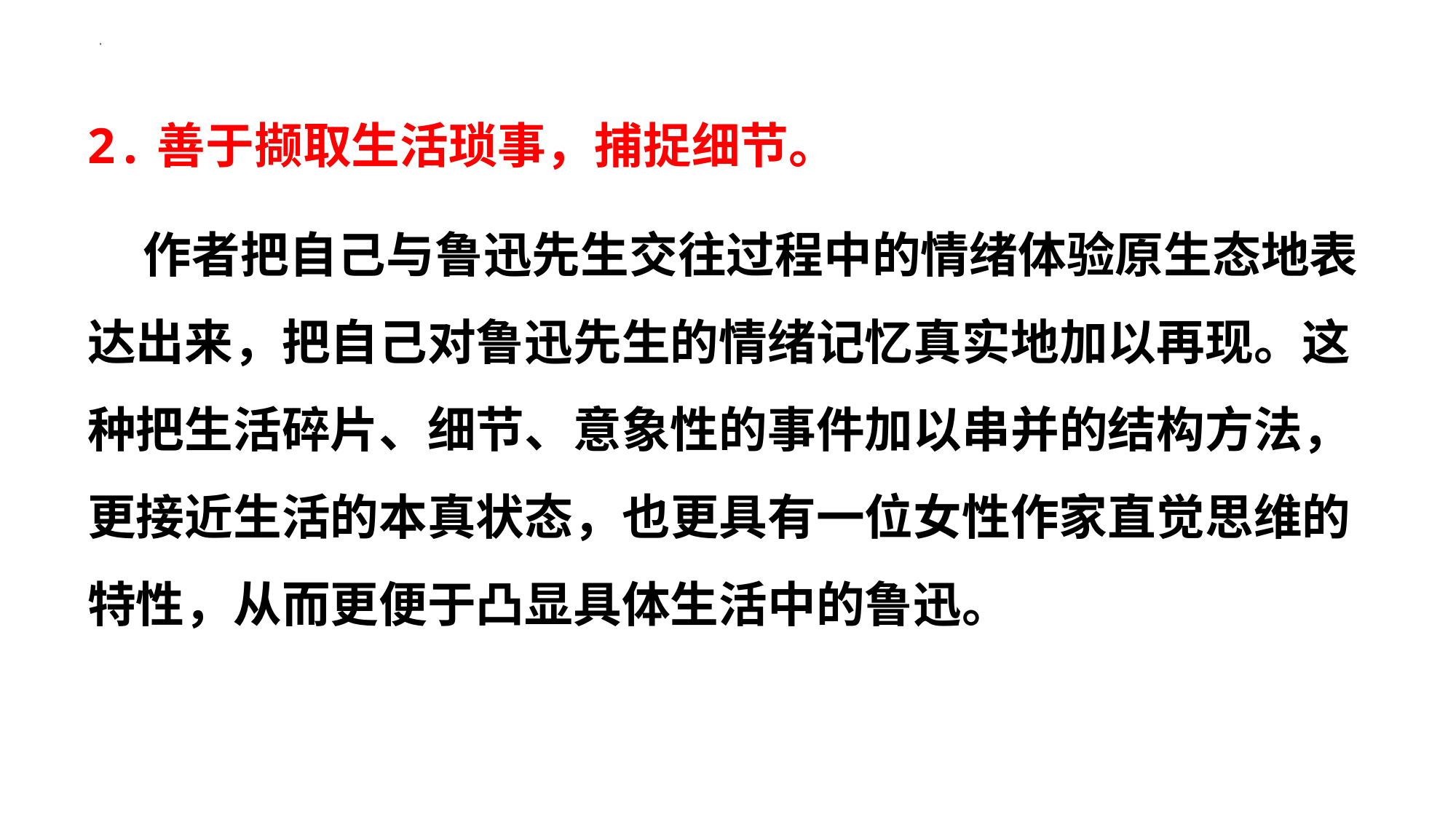

2.善于撷取生活琐事，捕捉细节。
    作者把自己与鲁迅先生交往过程中的情绪体验原生态地表达出来，把自己对鲁迅先生的情绪记忆真实地加以再现。这种把生活碎片、细节、意象性的事件加以串并的结构方法，更接近生活的本真状态，也更具有一位女性作家直觉思维的特性，从而更便于凸显具体生活中的鲁迅。